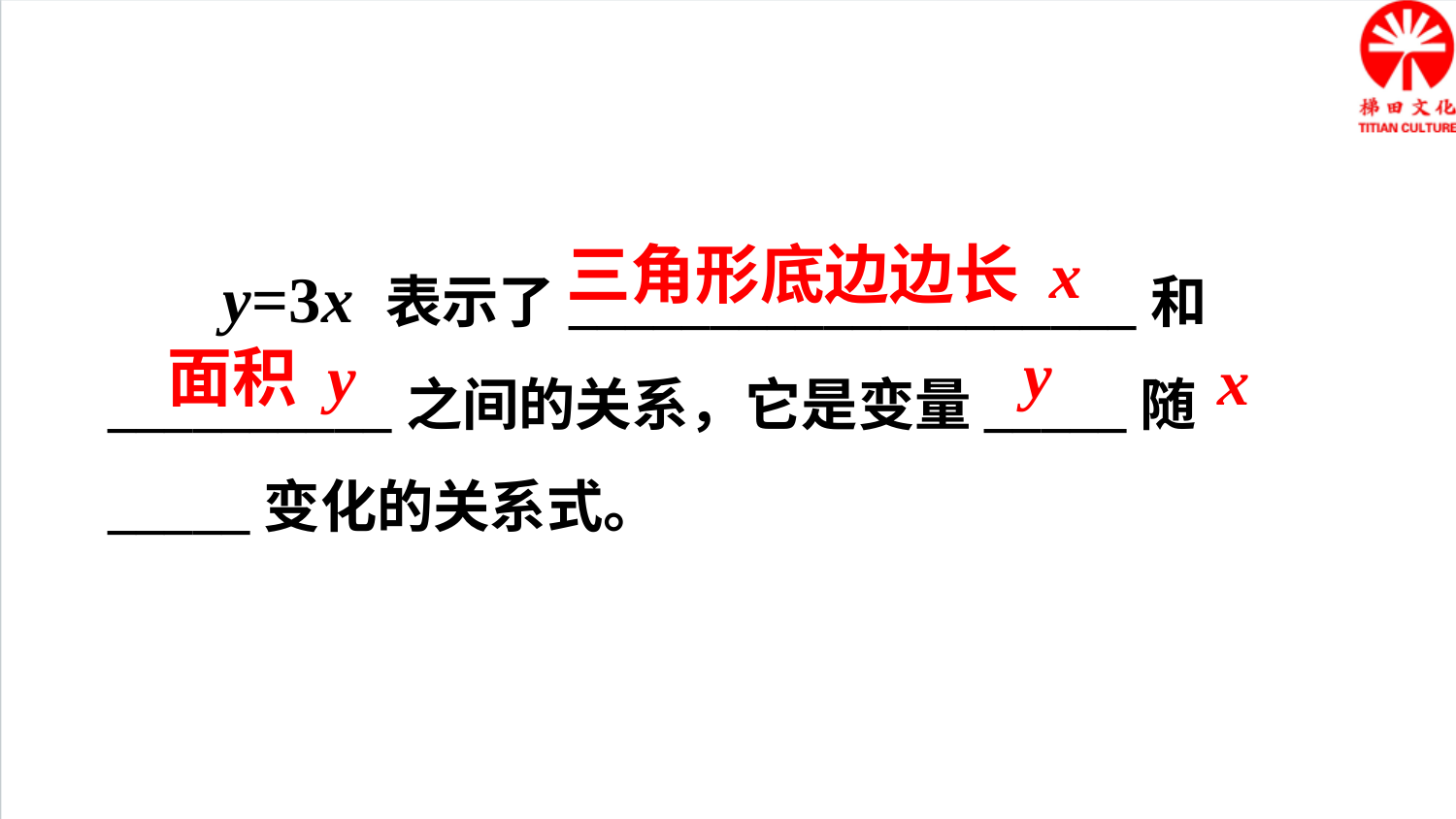

y=3x 表示了____________________和__________之间的关系，它是变量_____随_____变化的关系式。
三角形底边边长 x
 y
面积 y
 x